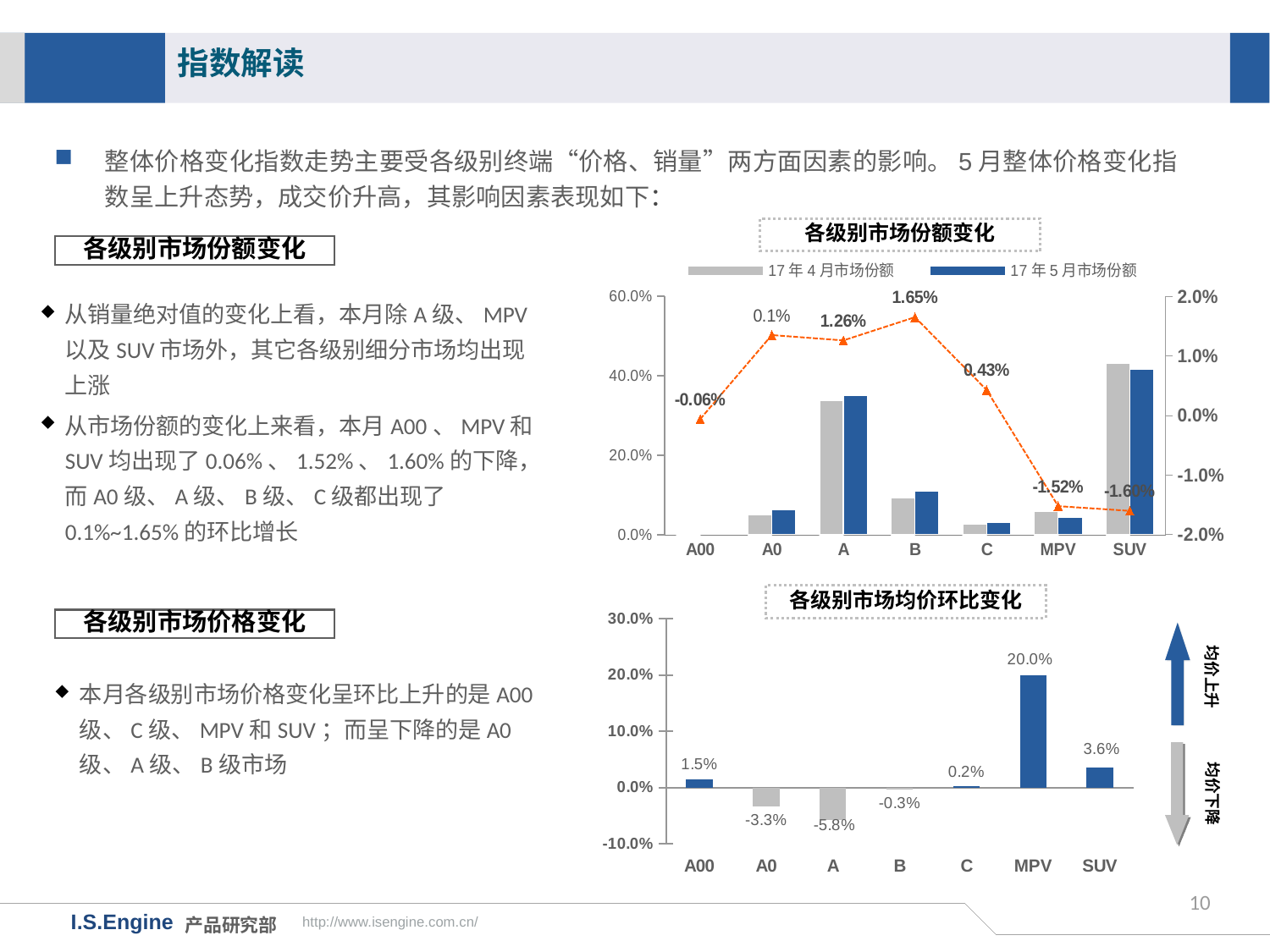

指数解读
整体价格变化指数走势主要受各级别终端“价格、销量”两方面因素的影响。5月整体价格变化指数呈上升态势，成交价升高，其影响因素表现如下：
各级别市场份额变化
各级别市场份额变化

### Chart

| Category | 17年4月市场份额 | 17年5月市场份额 | 月度份额差值 |
|---|---|---|---|
| A00 | 0.0032 | 0.0026 | -0.0006000000000000003 |
| A0 | 0.0498 | 0.0633 | 0.013499999999999998 |
| A | 0.3372 | 0.3498 | 0.0126 |
| B | 0.0922 | 0.1087 | 0.0165 |
| C | 0.0272 | 0.0315 | 0.004300000000000002 |
| MPV | 0.0583 | 0.0431 | -0.015199999999999998 |
| SUV | 0.4318 | 0.4158 | -0.016000000000000014 |
从销量绝对值的变化上看，本月除A级、MPV以及SUV市场外，其它各级别细分市场均出现上涨
从市场份额的变化上来看，本月A00、MPV和SUV均出现了0.06%、1.52%、1.60%的下降，而A0级、A级、B级、C级都出现了0.1%~1.65%的环比增长
各级别市场均价环比变化

### Chart

| Category |  |
|---|---|
| A00 | 0.015 |
| A0 | -0.033 |
| A | -0.058 |
| B | -0.003 |
| C | 0.002 |
| MPV | 0.2 |
| SUV | 0.036 |
各级别市场价格变化

均价上升
本月各级别市场价格变化呈环比上升的是A00级、C级、MPV和SUV；而呈下降的是A0级、A级、B级市场

均价下降
10